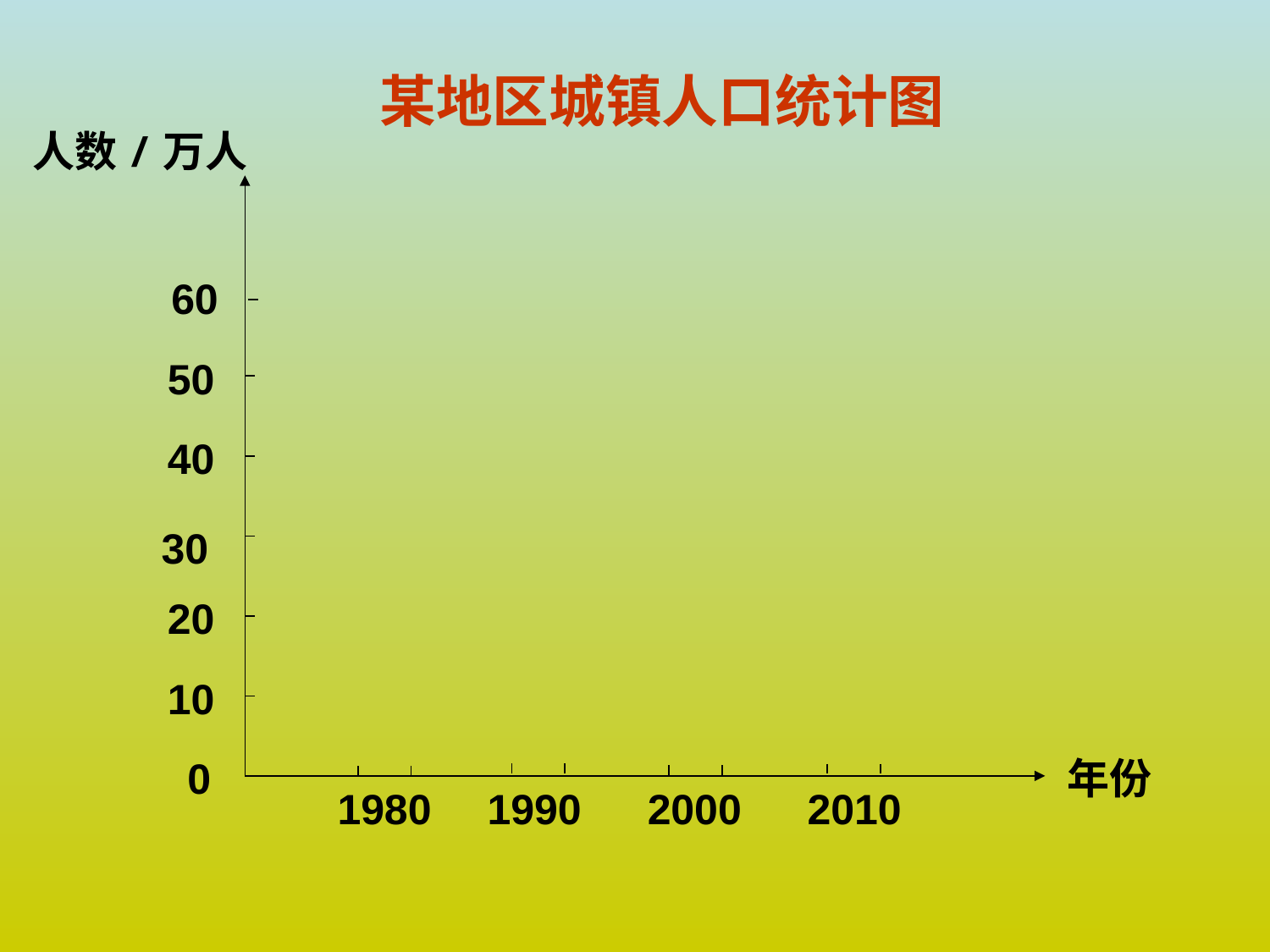

某地区城镇人口统计图
人数/万人
60
50
40
30
20
10
0
年份
1980
1990
2000
2010